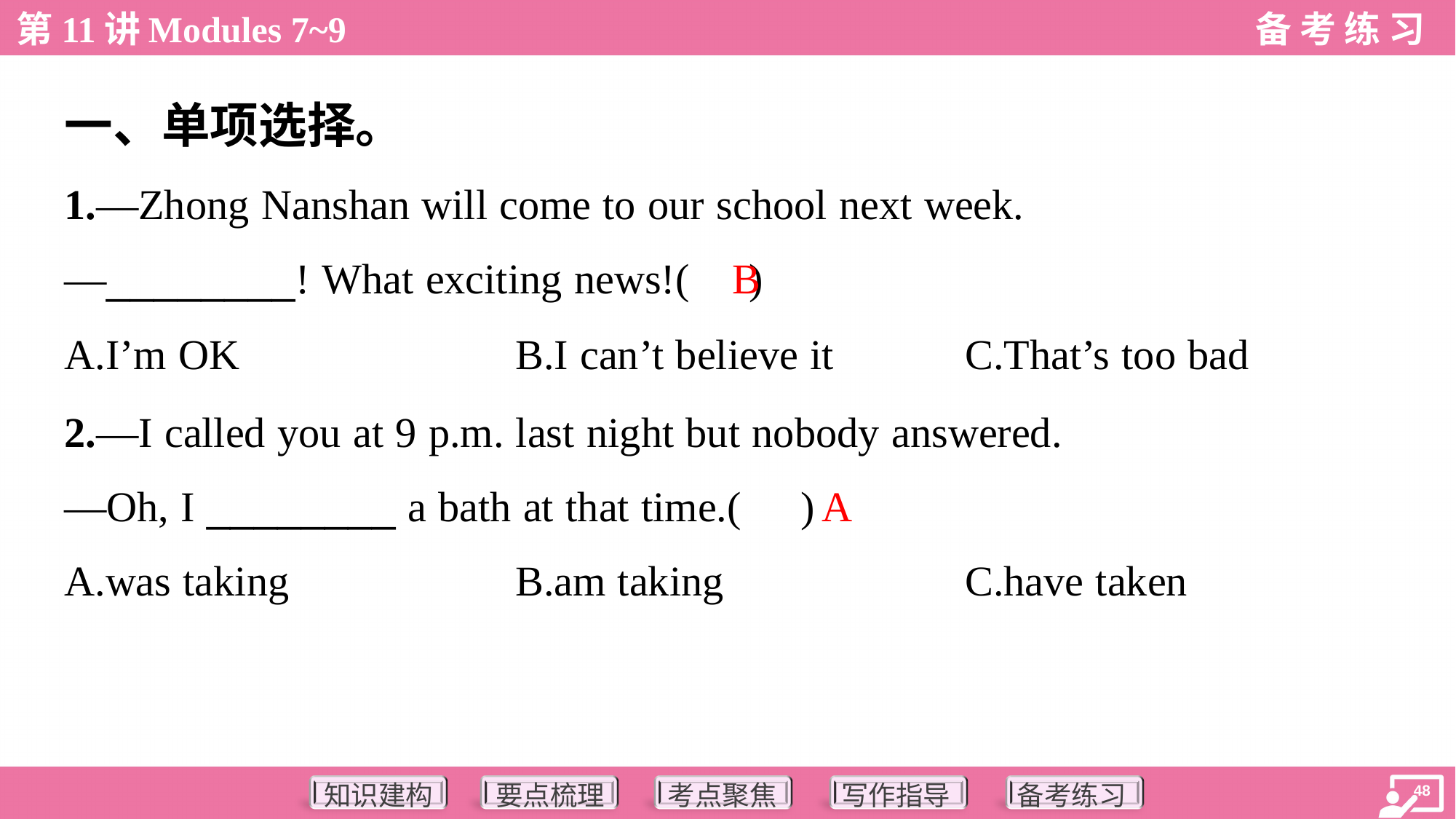

一、单项选择。
1.—Zhong Nanshan will come to our school next week.
—________! What exciting news!(     )
B
A.I’m OK	B.I can’t believe it	C.That’s too bad
2.—I called you at 9 p.m. last night but nobody answered.
—Oh, I ________ a bath at that time.(     )
A
A.was taking	B.am taking	C.have taken